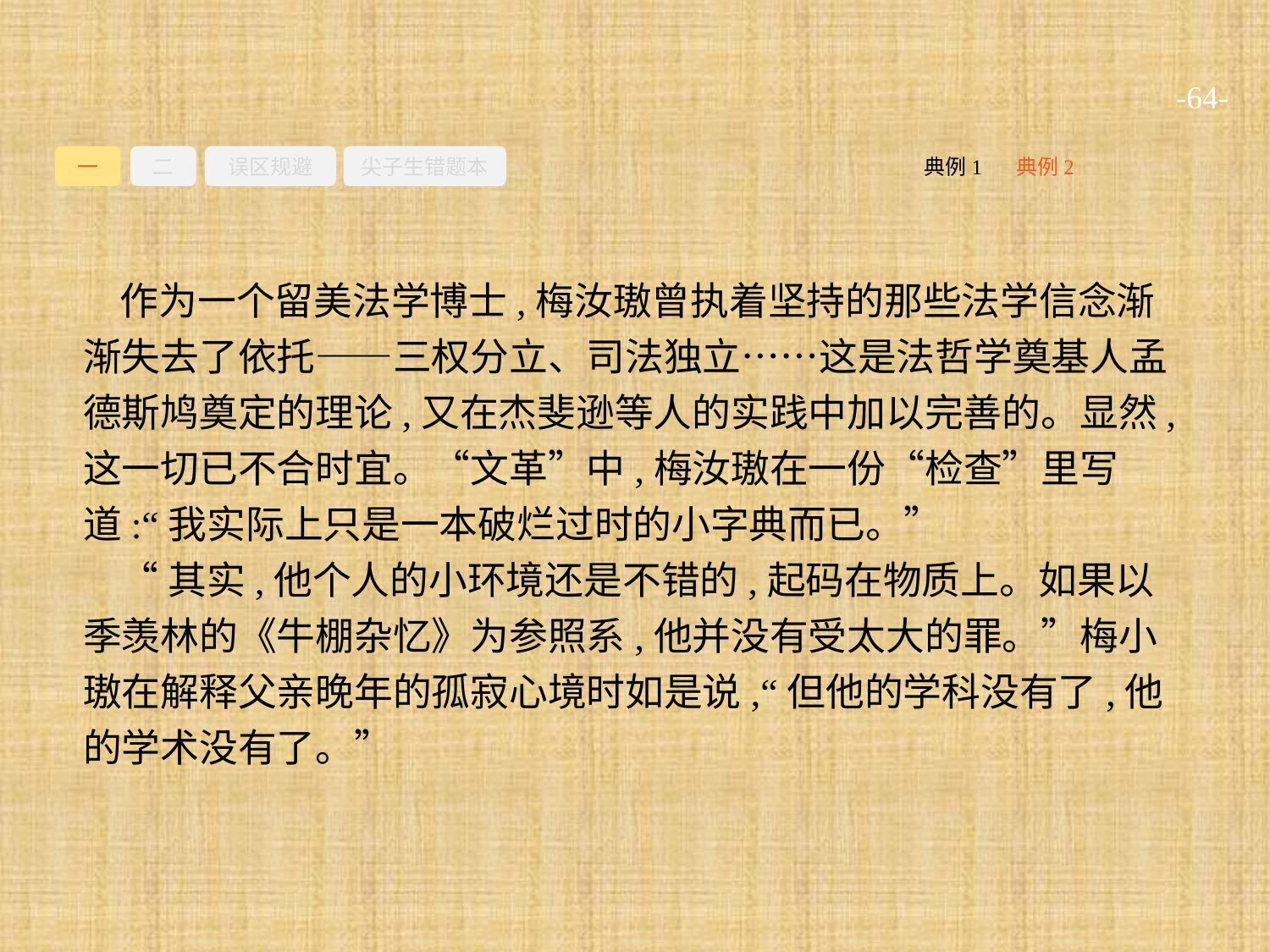

-64-
一
二
误区规避
尖子生错题本
典例2
典例1
作为一个留美法学博士,梅汝璈曾执着坚持的那些法学信念渐渐失去了依托——三权分立、司法独立……这是法哲学奠基人孟德斯鸠奠定的理论,又在杰斐逊等人的实践中加以完善的。显然,这一切已不合时宜。“文革”中,梅汝璈在一份“检查”里写道:“我实际上只是一本破烂过时的小字典而已。”
“其实,他个人的小环境还是不错的,起码在物质上。如果以季羡林的《牛棚杂忆》为参照系,他并没有受太大的罪。”梅小璈在解释父亲晚年的孤寂心境时如是说,“但他的学科没有了,他的学术没有了。”